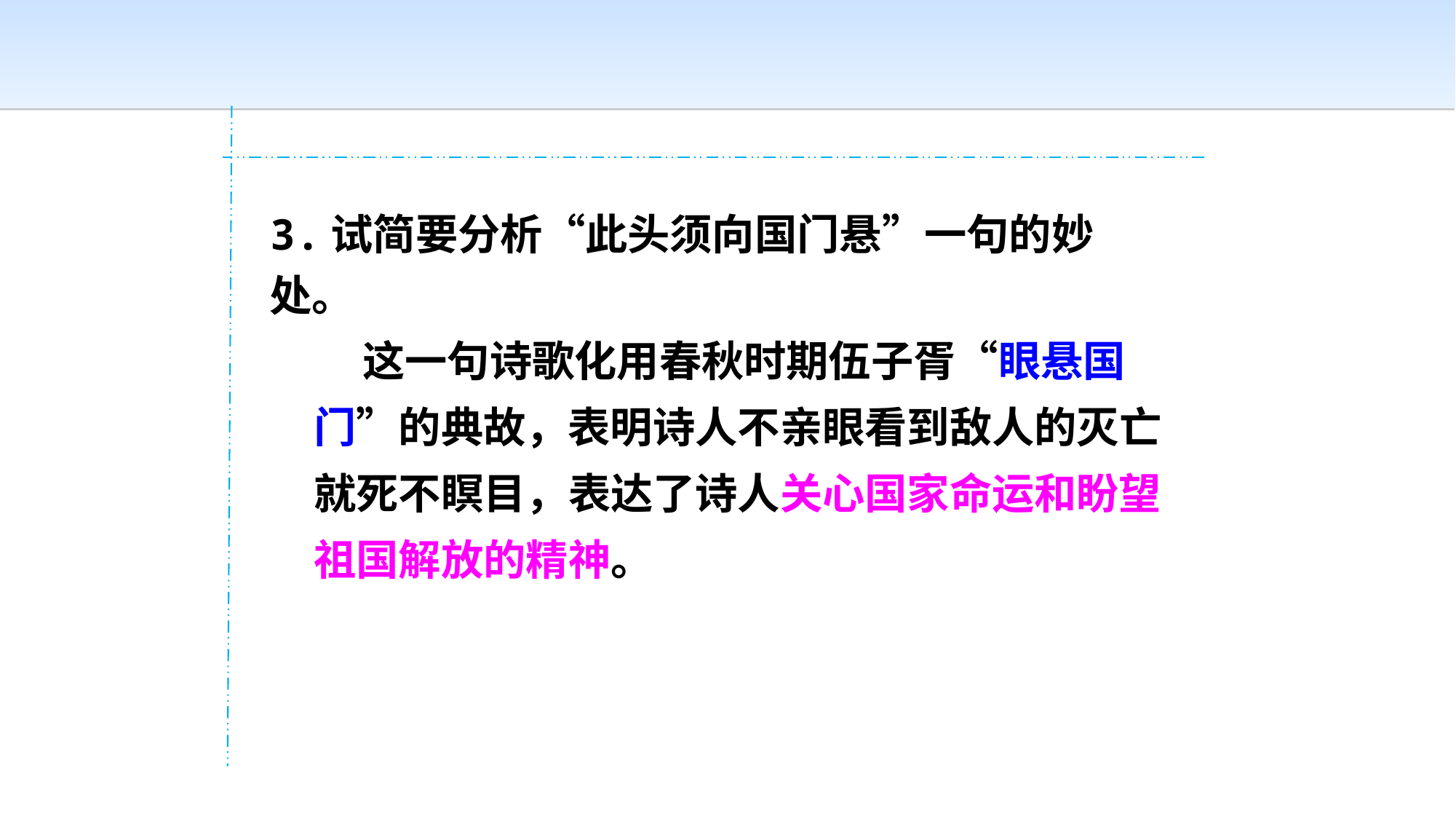

3.试简要分析“此头须向国门悬”一句的妙处。
    这一句诗歌化用春秋时期伍子胥“眼悬国门”的典故，表明诗人不亲眼看到敌人的灭亡就死不瞑目，表达了诗人关心国家命运和盼望祖国解放的精神。